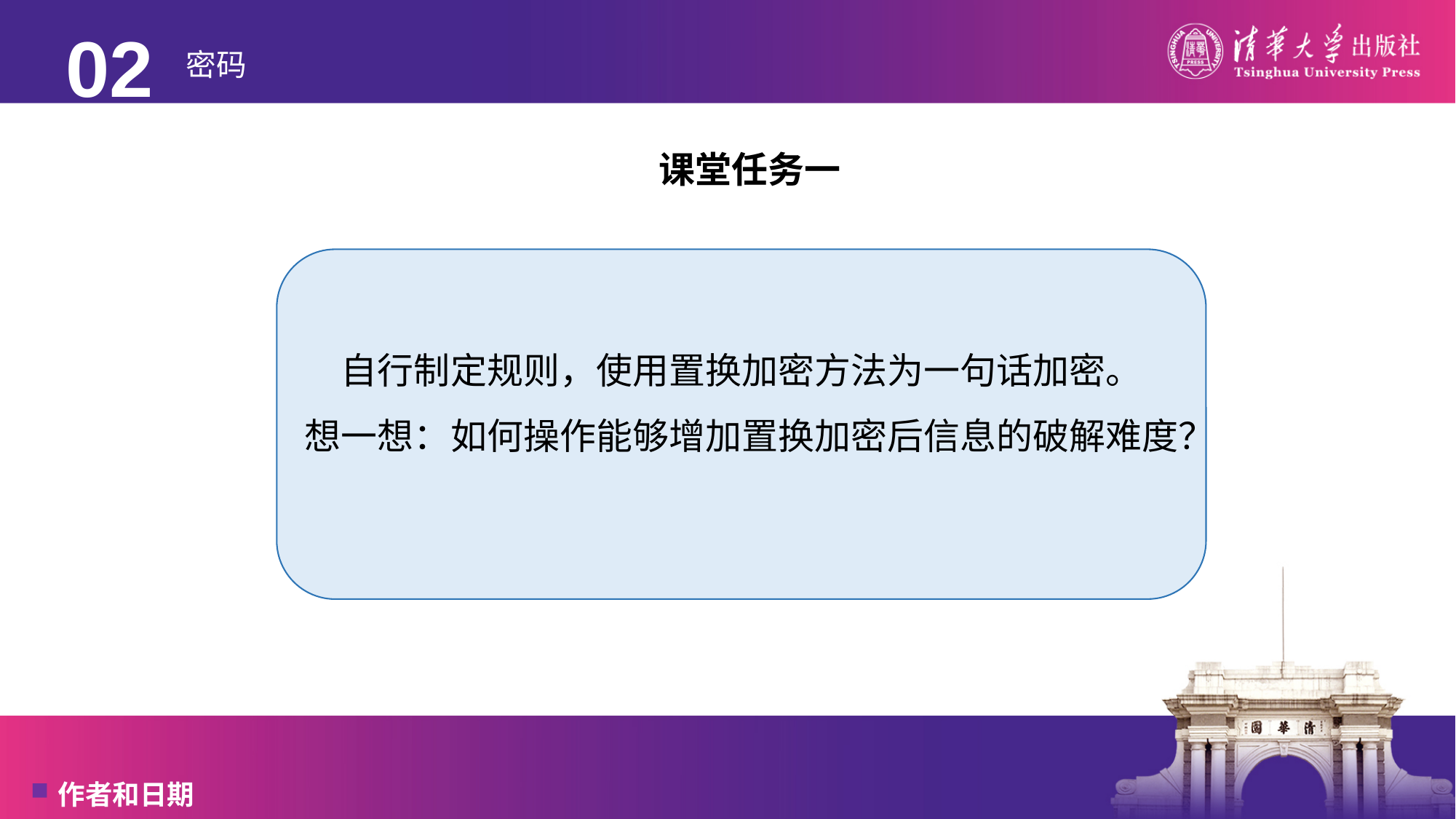

02
# 密码
课堂任务一
自行制定规则，使用置换加密方法为一句话加密。
想一想：如何操作能够增加置换加密后信息的破解难度？
作者和日期